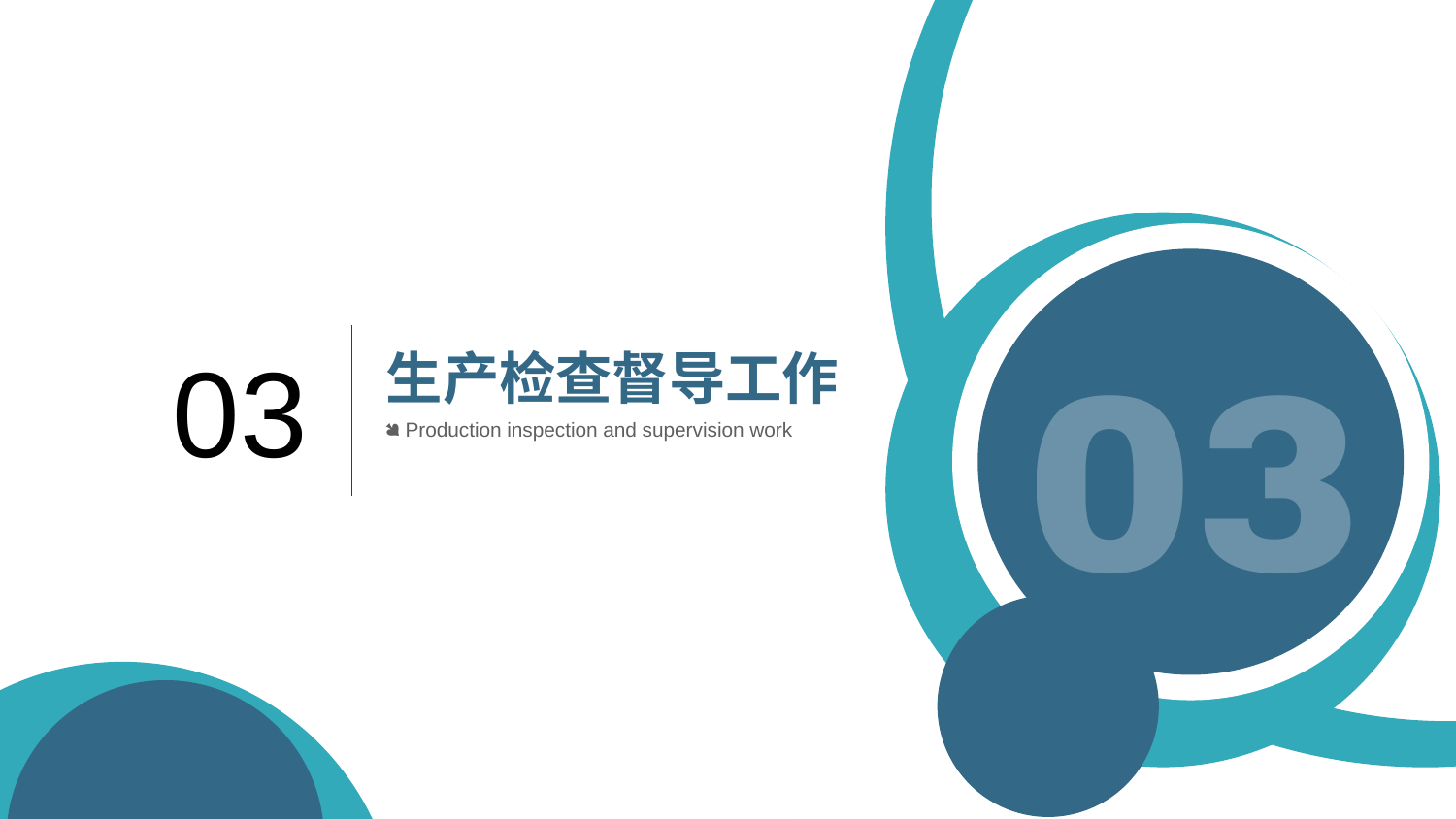

03

03
生产检查督导工作
Production inspection and supervision work